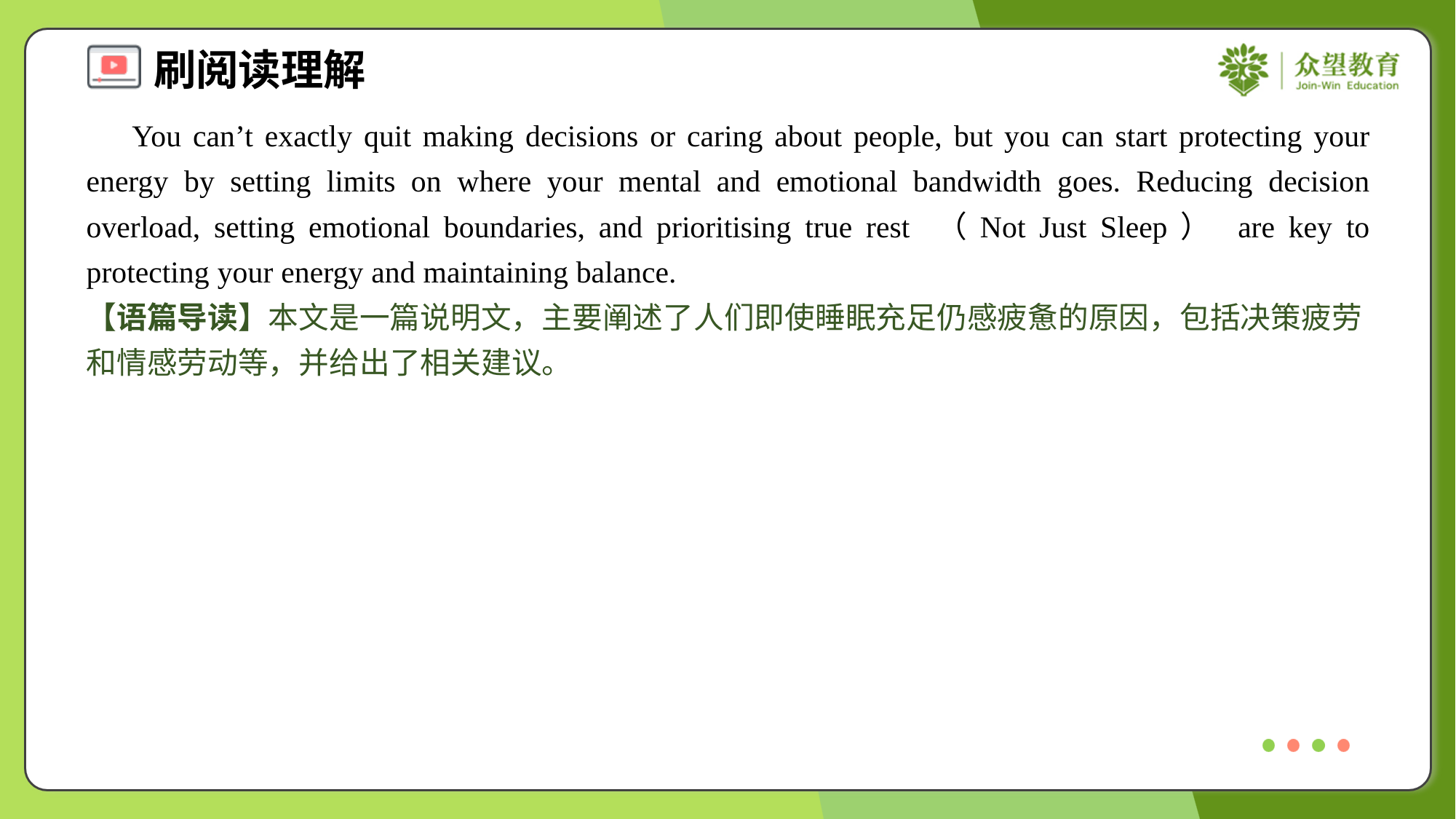

You can’t exactly quit making decisions or caring about people, but you can start protecting your energy by setting limits on where your mental and emotional bandwidth goes. Reducing decision overload, setting emotional boundaries, and prioritising true rest （Not Just Sleep） are key to protecting your energy and maintaining balance.
【语篇导读】本文是一篇说明文，主要阐述了人们即使睡眠充足仍感疲惫的原因，包括决策疲劳和情感劳动等，并给出了相关建议。